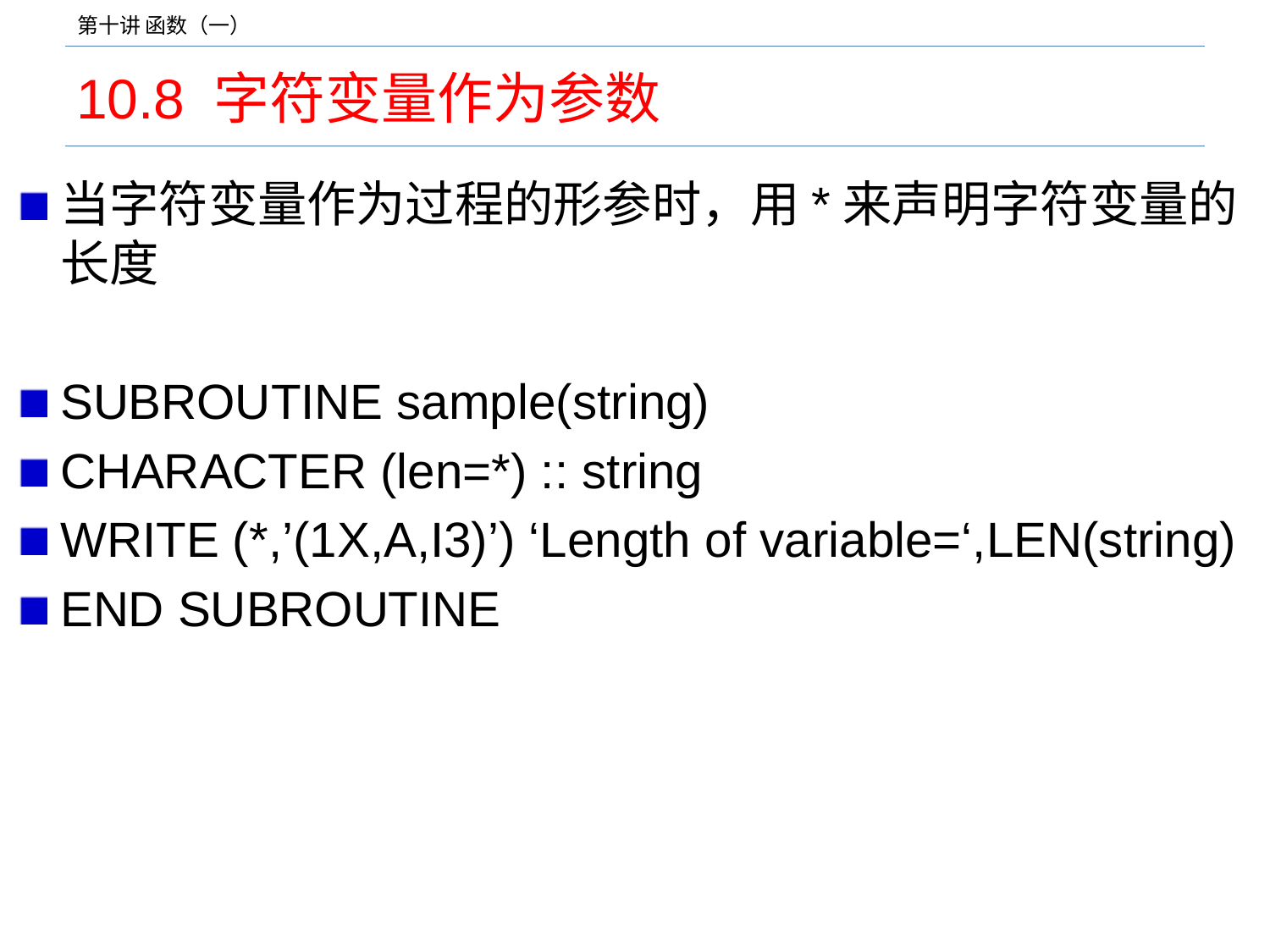

# 10.8 字符变量作为参数
当字符变量作为过程的形参时，用*来声明字符变量的长度

SUBROUTINE sample(string)
CHARACTER (len=*) :: string
WRITE (*,’(1X,A,I3)’) ‘Length of variable=‘,LEN(string)
END SUBROUTINE